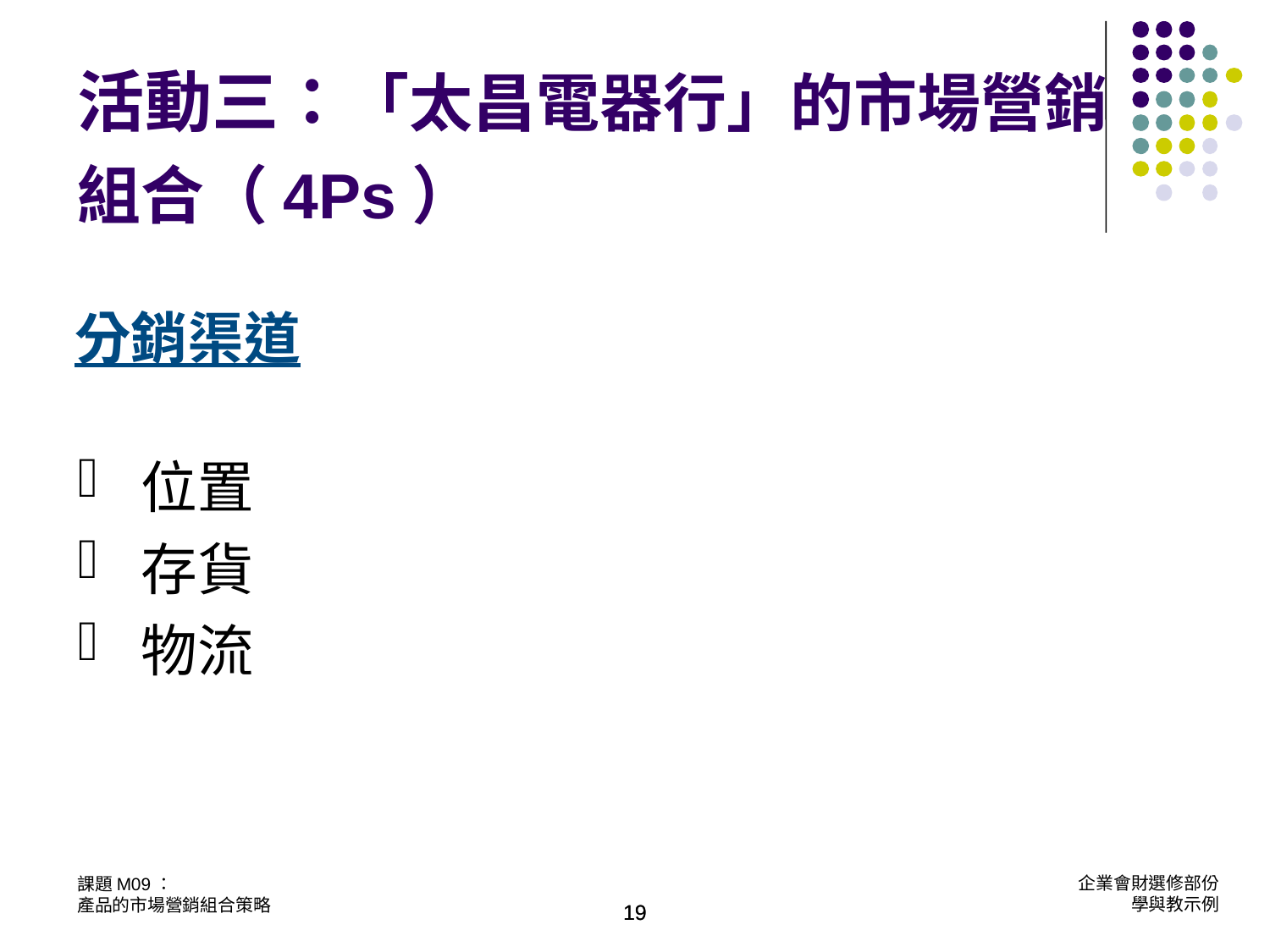

活動三：「太昌電器行」的市場營銷組合（4Ps）
分銷渠道
| 位置 存貨 物流 |  |
| --- | --- |

19

19